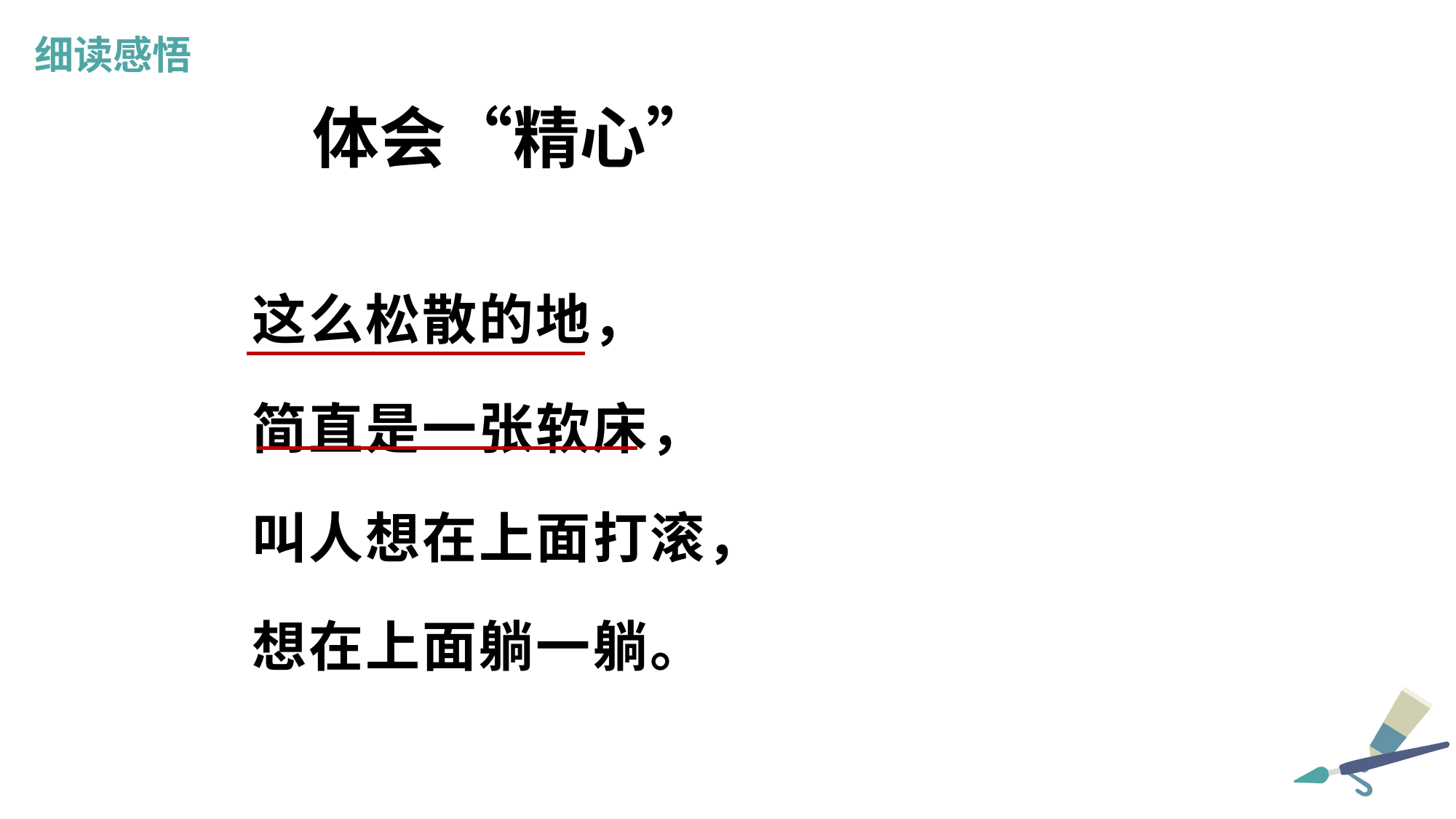

细读感悟
体会“精心”
这么松散的地，
简直是一张软床，
叫人想在上面打滚，
想在上面躺一躺。